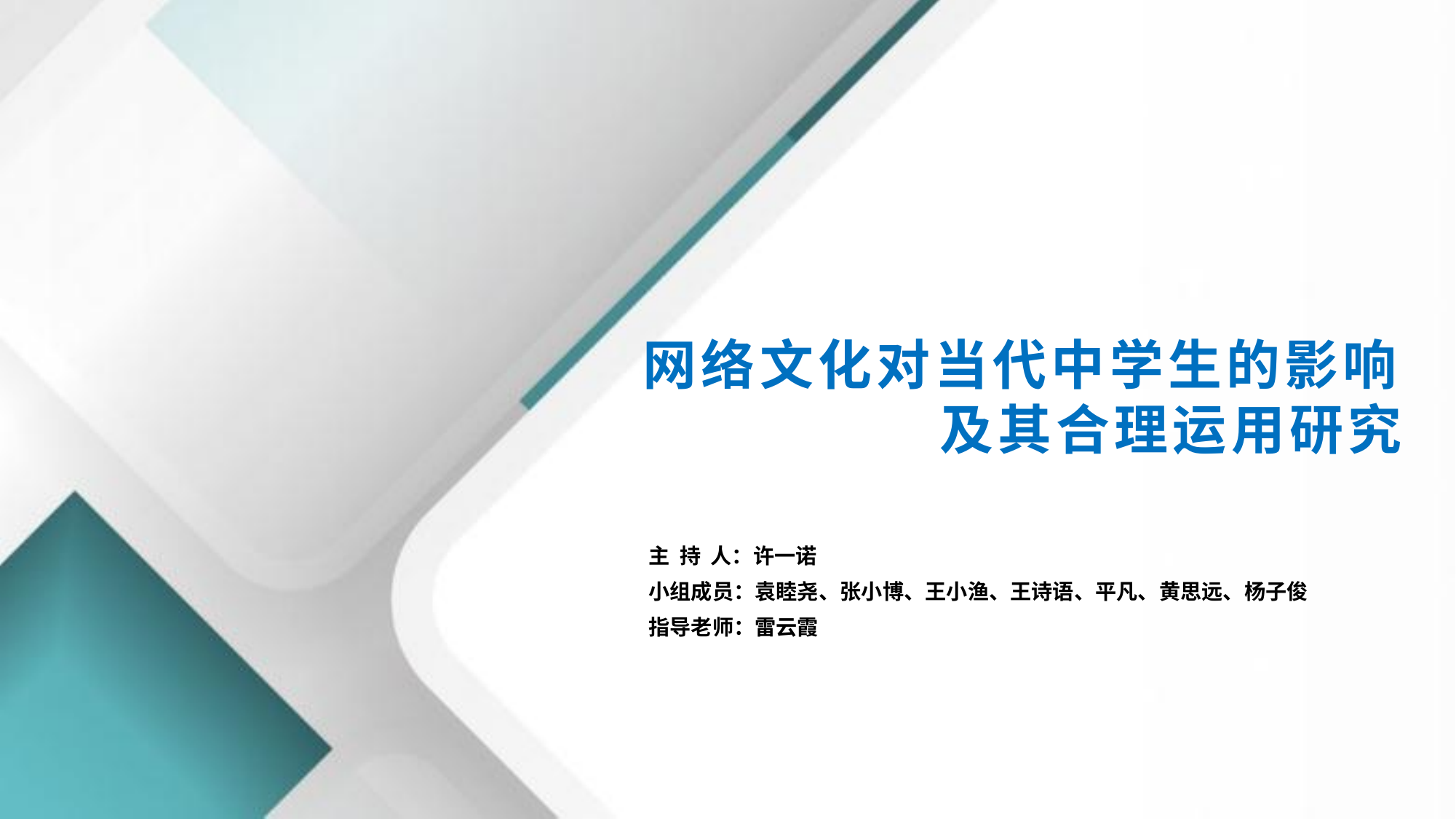

# 网络文化对当代中学生的影响 及其合理运用研究
主  持  人：许一诺
小组成员：袁睦尧、张小博、王小渔、王诗语、平凡、黄思远、杨子俊
指导老师：雷云霞